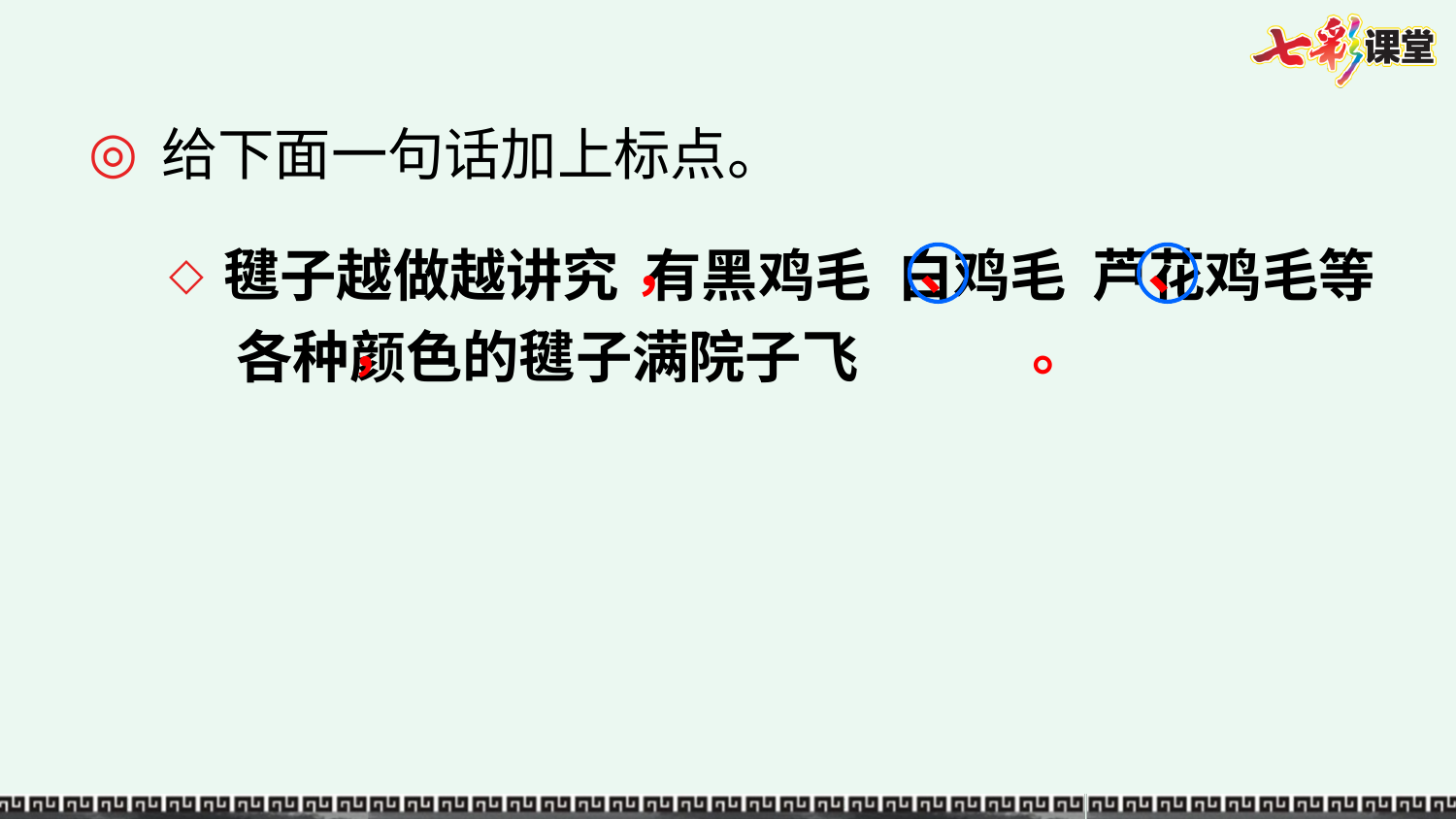

给下面一句话加上标点。
毽子越做越讲究  有黑鸡毛  白鸡毛  芦花鸡毛等  各种颜色的毽子满院子飞
，
、
、

，
。